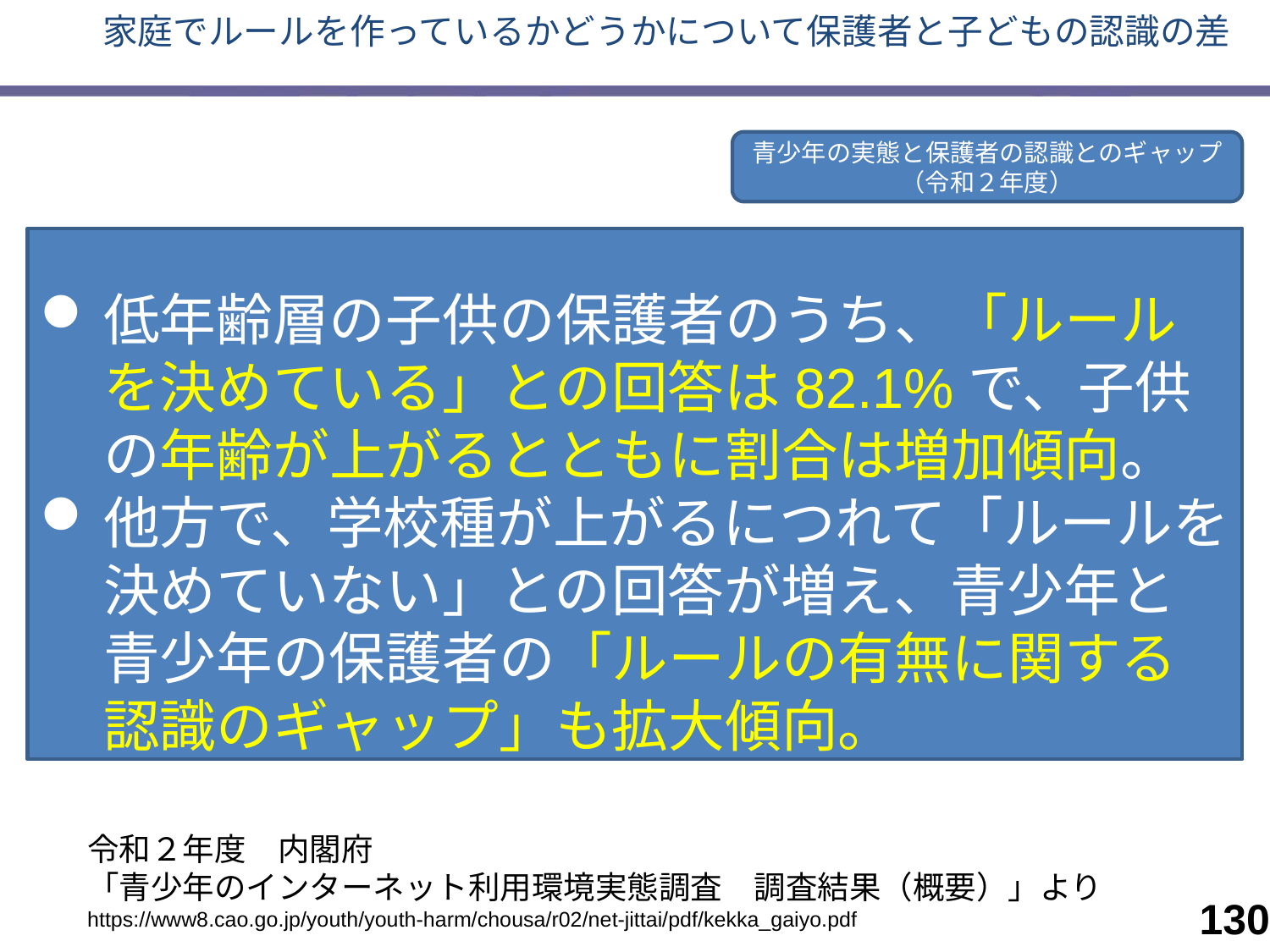

家庭でルールを作っているかどうかについて保護者と子どもの認識の差
青少年の実態と保護者の認識とのギャップ
（令和２年度）

低年齢層の子供の保護者のうち、「ルールを決めている」との回答は82.1%で、子供の年齢が上がるとともに割合は増加傾向。
他方で、学校種が上がるにつれて「ルールを決めていない」との回答が増え、青少年と青少年の保護者の「ルールの有無に関する認識のギャップ」も拡大傾向。
令和２年度　内閣府
「青少年のインターネット利用環境実態調査　調査結果（概要）」より
https://www8.cao.go.jp/youth/youth-harm/chousa/r02/net-jittai/pdf/kekka_gaiyo.pdf
130